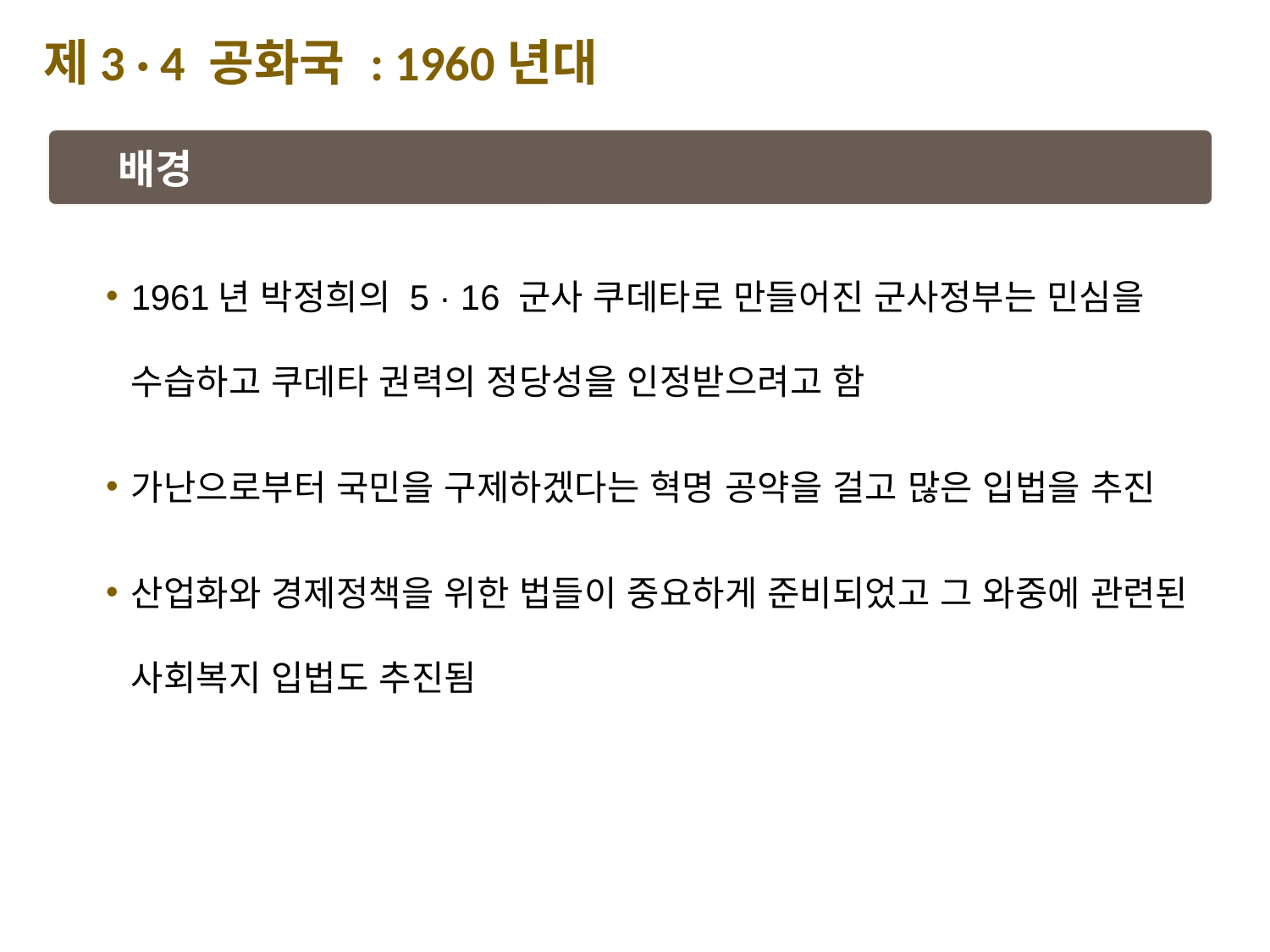

제3 · 4 공화국 : 1960년대

배경
1961년 박정희의 5 · 16 군사 쿠데타로 만들어진 군사정부는 민심을 수습하고 쿠데타 권력의 정당성을 인정받으려고 함
가난으로부터 국민을 구제하겠다는 혁명 공약을 걸고 많은 입법을 추진
산업화와 경제정책을 위한 법들이 중요하게 준비되었고 그 와중에 관련된 사회복지 입법도 추진됨